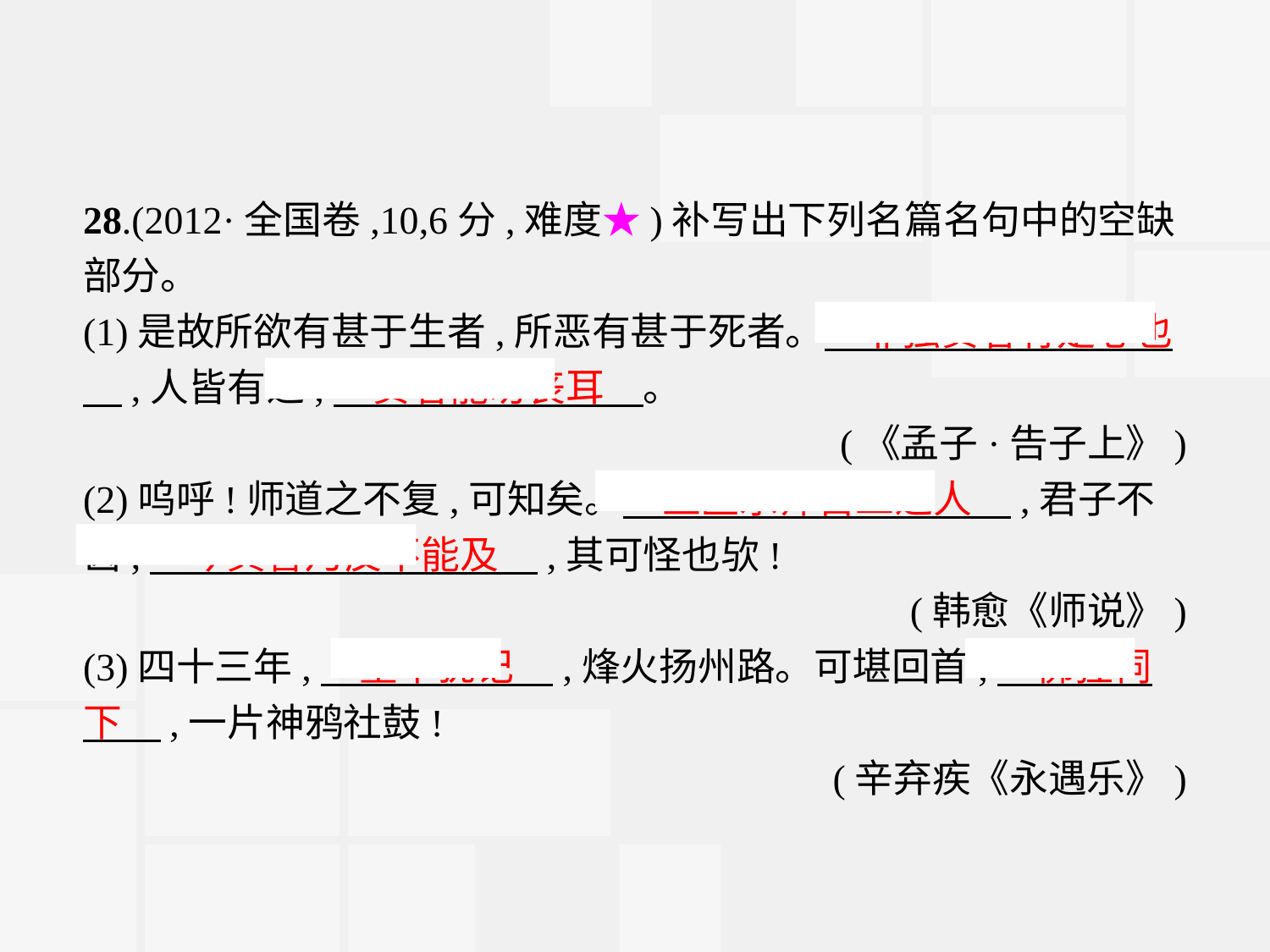

28.(2012·全国卷,10,6分,难度★)补写出下列名篇名句中的空缺部分。
(1)是故所欲有甚于生者,所恶有甚于死者。　非独贤者有是心也　,人皆有之,　贤者能勿丧耳　。
(《孟子·告子上》)
(2)呜呼!师道之不复,可知矣。　巫医乐师百工之人　,君子不齿,　今其智乃反不能及　,其可怪也欤!
(韩愈《师说》)
(3)四十三年,　望中犹记　,烽火扬州路。可堪回首,　佛狸祠下　,一片神鸦社鼓!
(辛弃疾《永遇乐》)